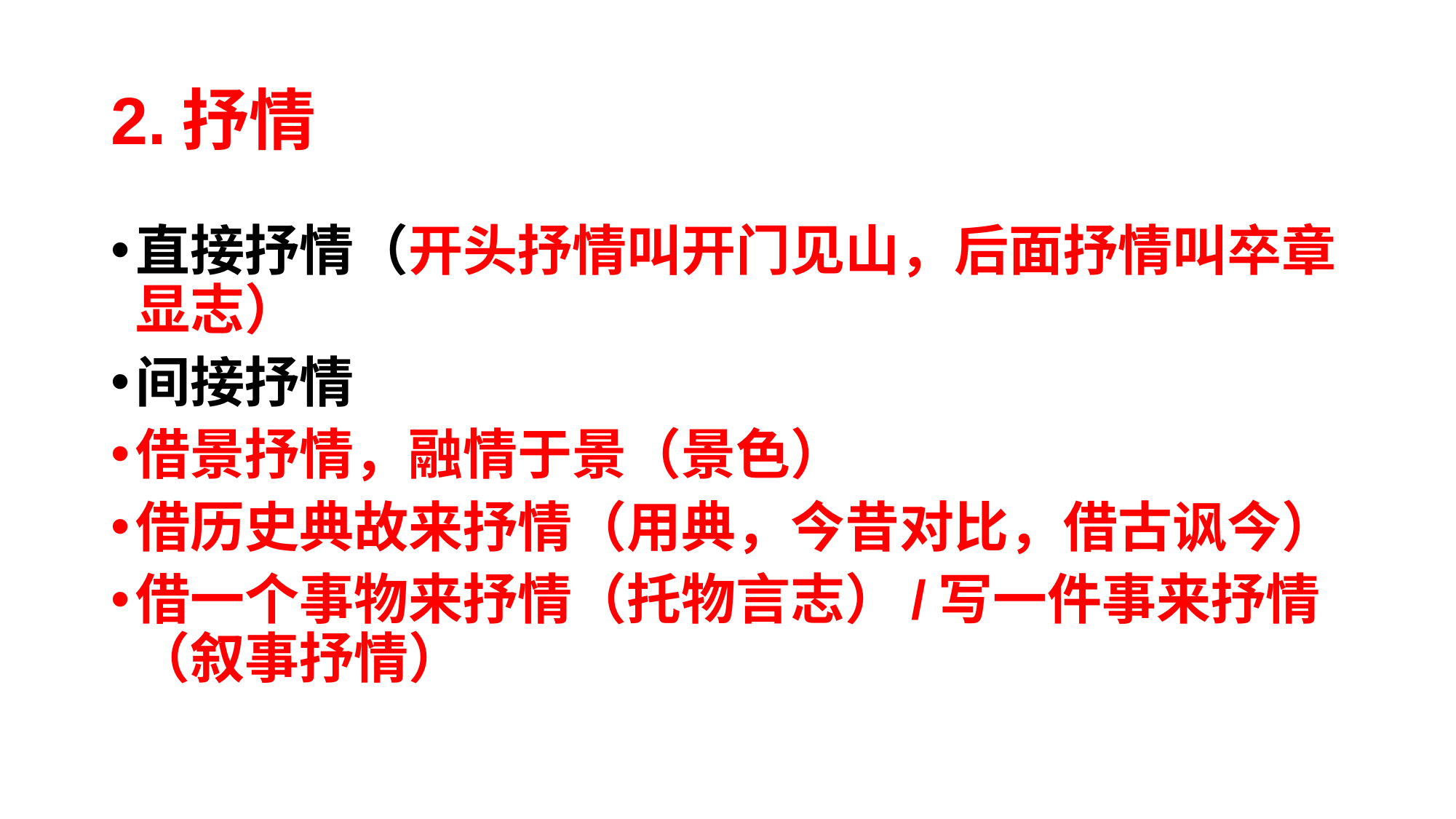

# 2.抒情
直接抒情（开头抒情叫开门见山，后面抒情叫卒章显志）
间接抒情
借景抒情，融情于景（景色）
借历史典故来抒情（用典，今昔对比，借古讽今）
借一个事物来抒情（托物言志）/写一件事来抒情（叙事抒情）